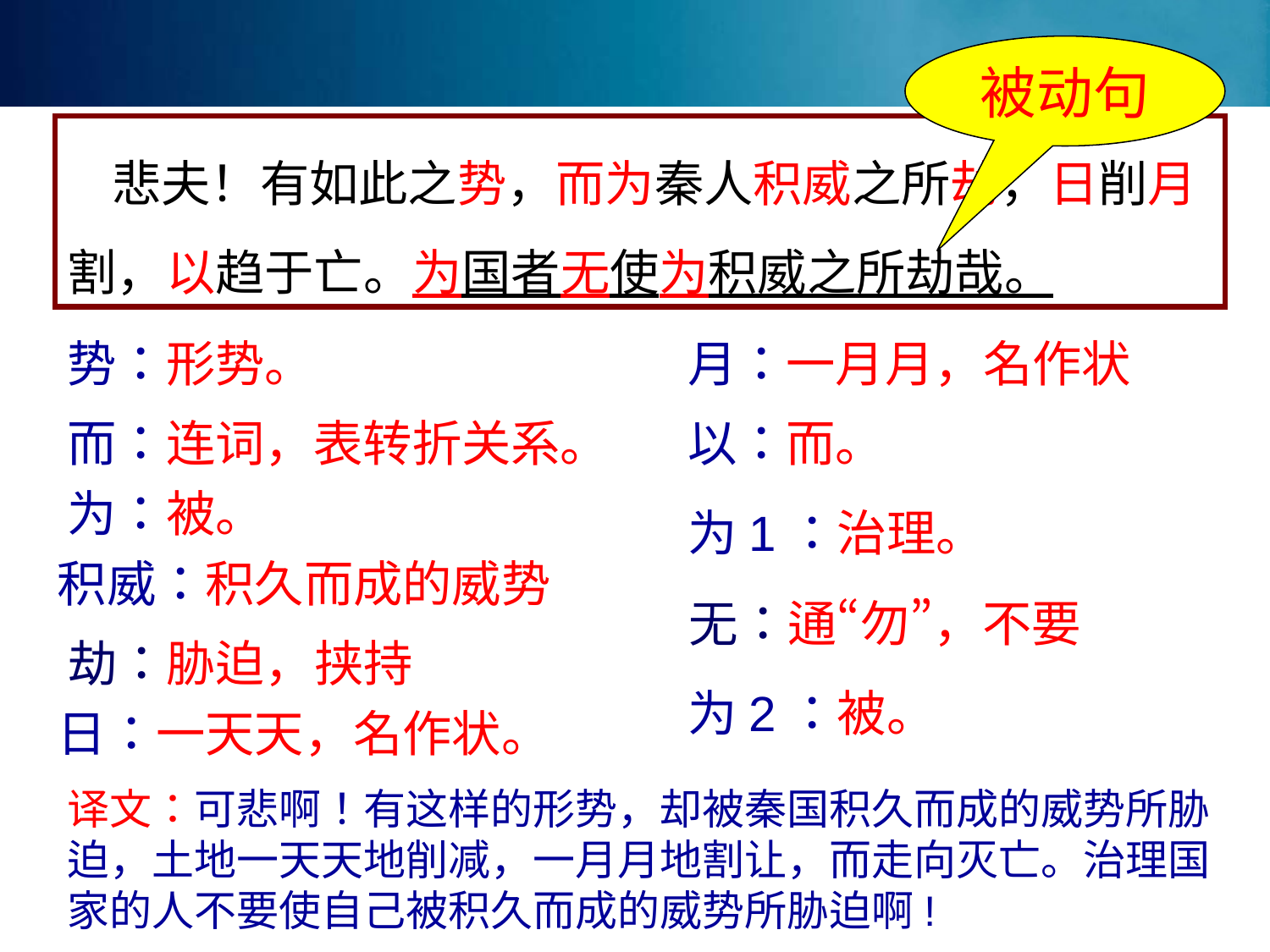

被动句
   悲夫！有如此之势，而为秦人积威之所劫，日削月割，以趋于亡。为国者无使为积威之所劫哉。
势：形势。
月：一月月，名作状
而：连词，表转折关系。
以：而。
为：被。
为1：治理。
积威：积久而成的威势
无：通“勿”，不要
劫：胁迫，挟持
为2：被。
日：一天天，名作状。
译文：可悲啊！有这样的形势，却被秦国积久而成的威势所胁迫，土地一天天地削减，一月月地割让，而走向灭亡。治理国家的人不要使自己被积久而成的威势所胁迫啊!